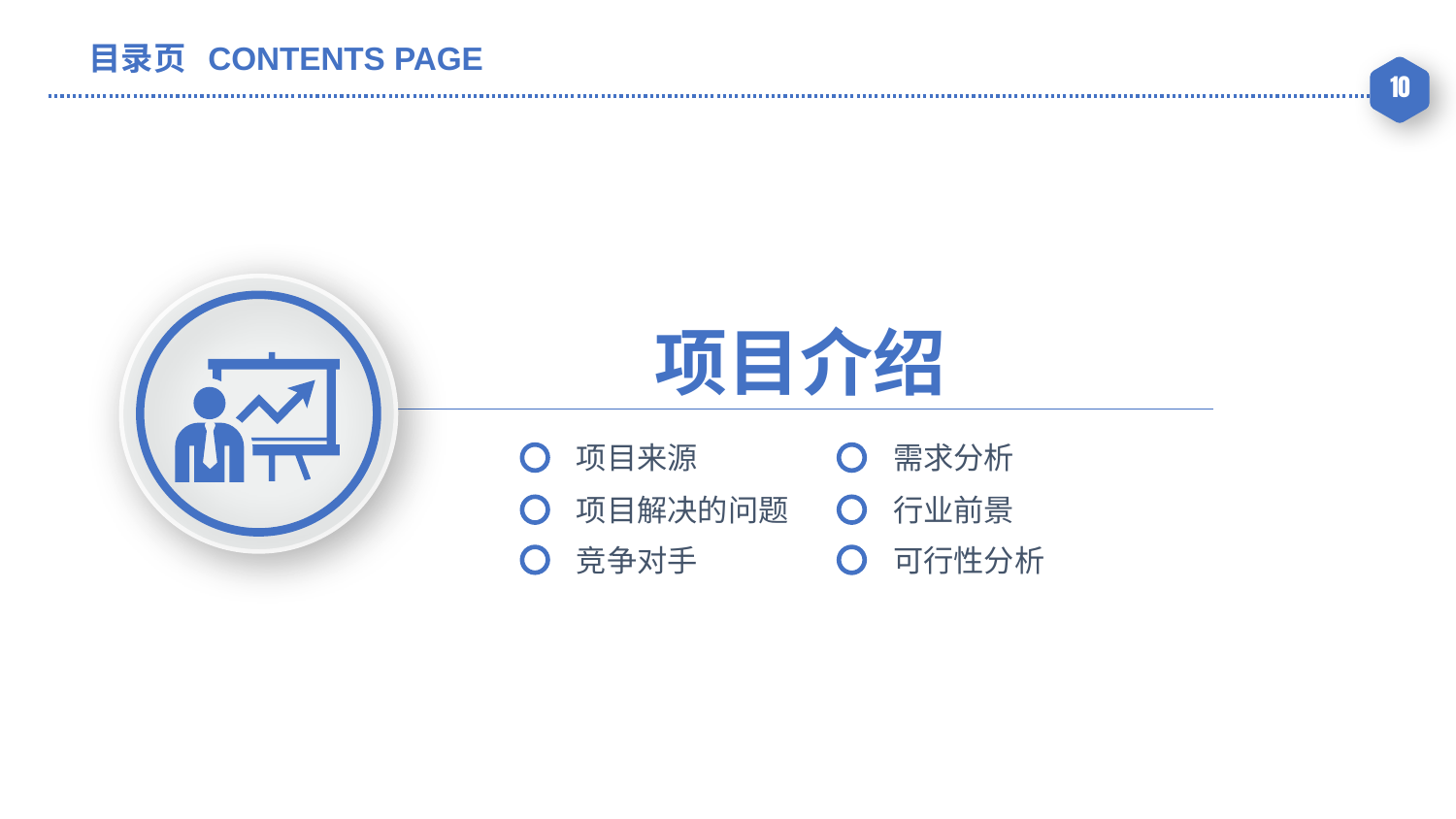

目录页  CONTENTS PAGE

项目介绍

项目来源
需求分析

项目解决的问题
行业前景

竞争对手
可行性分析